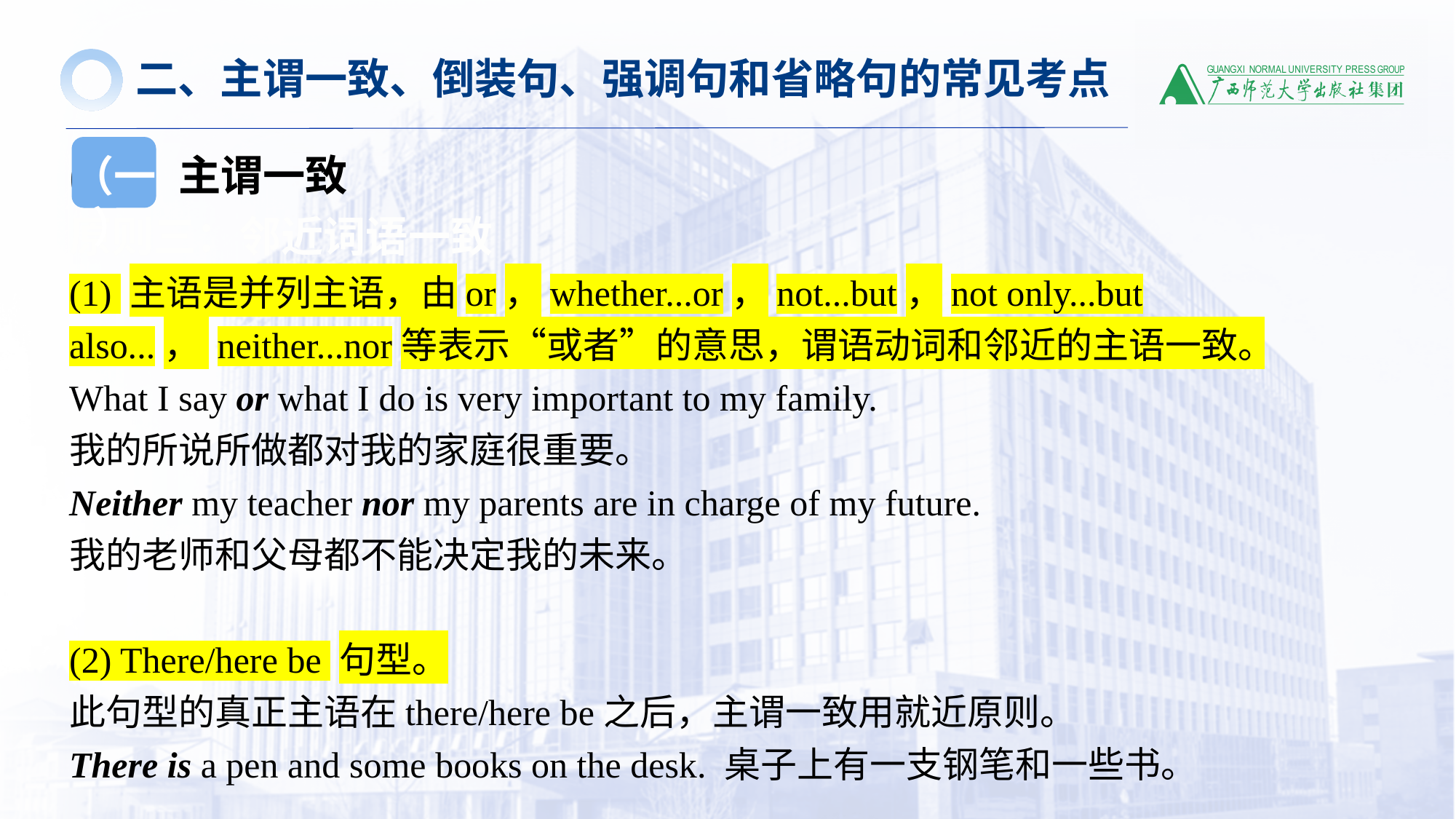

二、主谓一致、倒装句、强调句和省略句的常见考点

(一）主谓一致
原则三：邻近词语一致
(1) 主语是并列主语，由or，whether...or，not...but，not only...but also...， neither...nor等表示“或者”的意思，谓语动词和邻近的主语一致。
What I say or what I do is very important to my family.
我的所说所做都对我的家庭很重要。
Neither my teacher nor my parents are in charge of my future.
我的老师和父母都不能决定我的未来。

(2) There/here be 句型。
此句型的真正主语在there/here be之后，主谓一致用就近原则。
There is a pen and some books on the desk. 桌子上有一支钢笔和一些书。

（一）